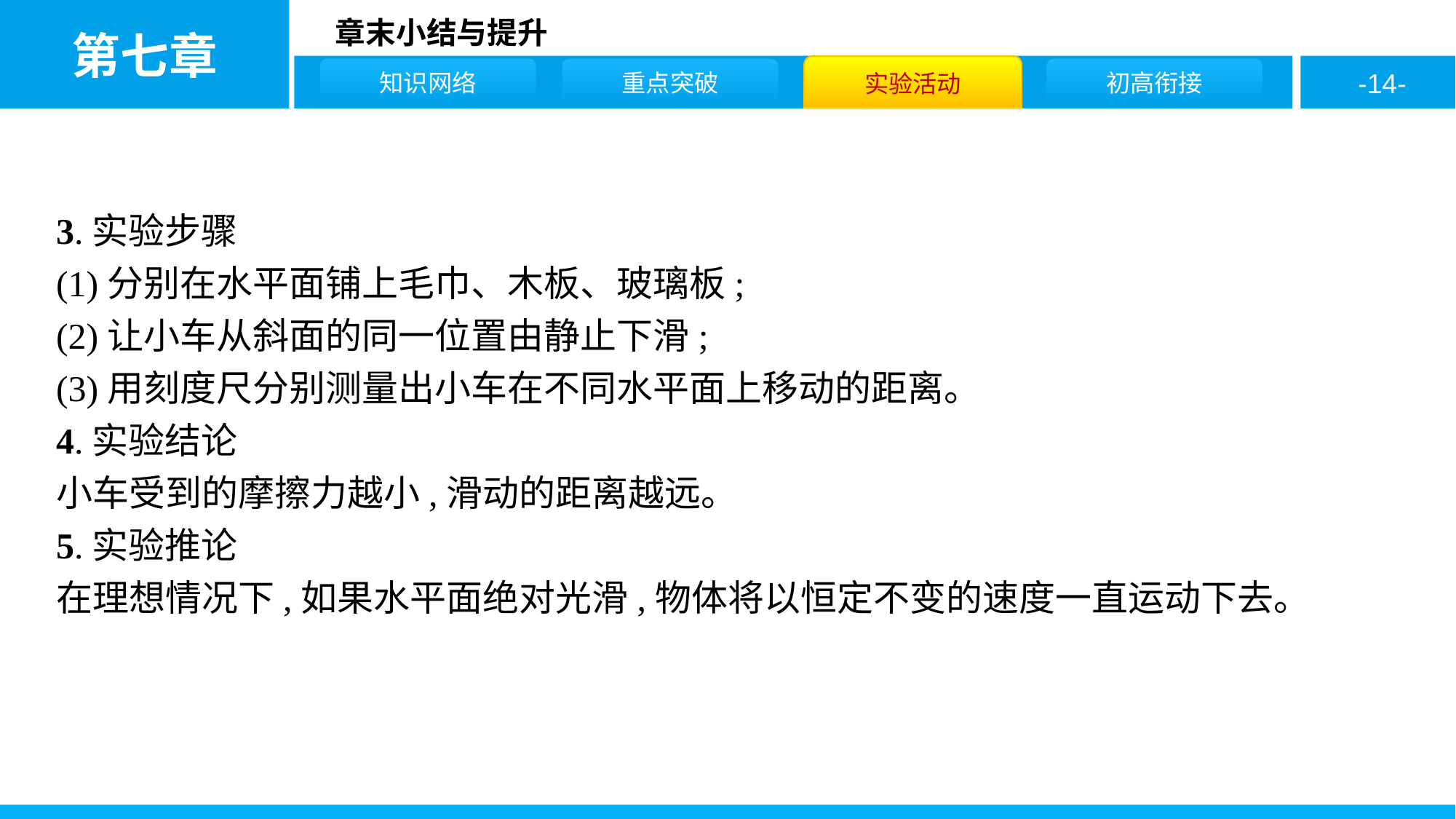

3.实验步骤
(1)分别在水平面铺上毛巾、木板、玻璃板;
(2)让小车从斜面的同一位置由静止下滑;
(3)用刻度尺分别测量出小车在不同水平面上移动的距离。
4.实验结论
小车受到的摩擦力越小,滑动的距离越远。
5.实验推论
在理想情况下,如果水平面绝对光滑,物体将以恒定不变的速度一直运动下去。